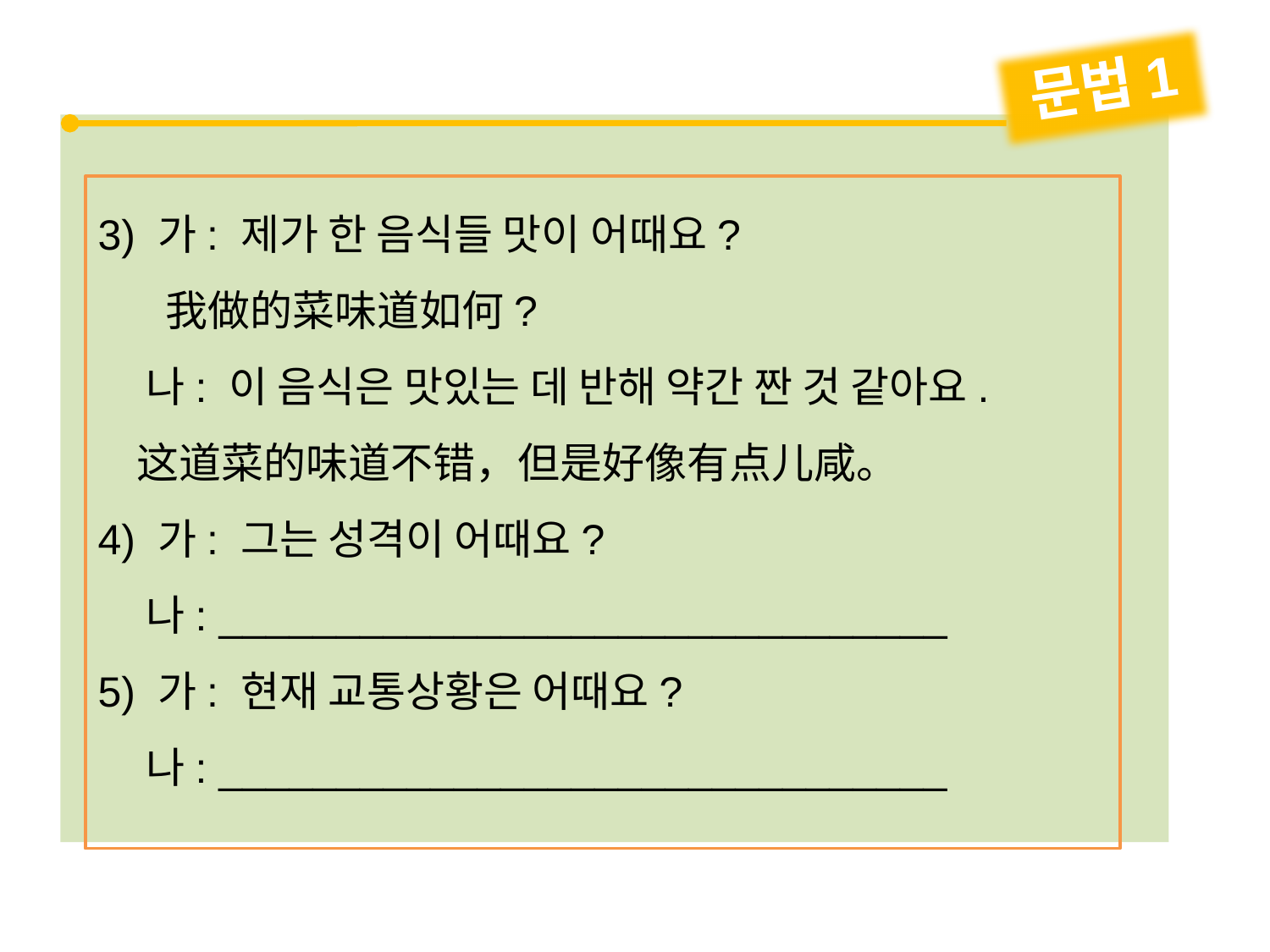

문법1

3) 가: 제가 한 음식들 맛이 어때요?
      我做的菜味道如何?
    나: 이 음식은 맛있는 데 반해 약간 짠 것 같아요.
   这道菜的味道不错，但是好像有点儿咸。
4) 가: 그는 성격이 어때요?
    나: _______________________________
5) 가: 현재 교통상황은 어때요?
    나: _______________________________